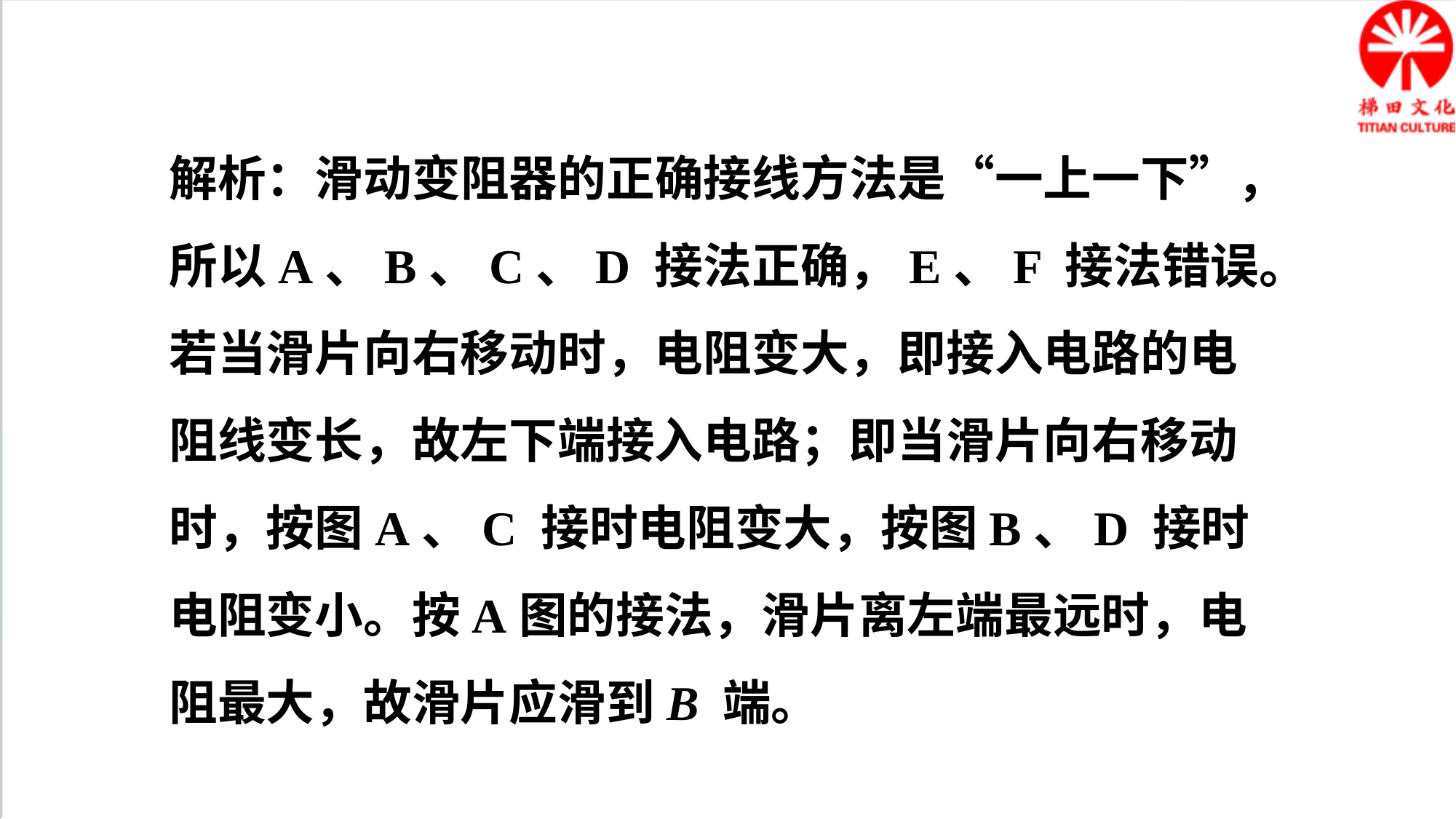

解析：滑动变阻器的正确接线方法是“一上一下”，所以A、B、C、D 接法正确，E、F 接法错误。若当滑片向右移动时，电阻变大，即接入电路的电阻线变长，故左下端接入电路；即当滑片向右移动时，按图A、C 接时电阻变大，按图B、D 接时电阻变小。按A图的接法，滑片离左端最远时，电阻最大，故滑片应滑到B 端。